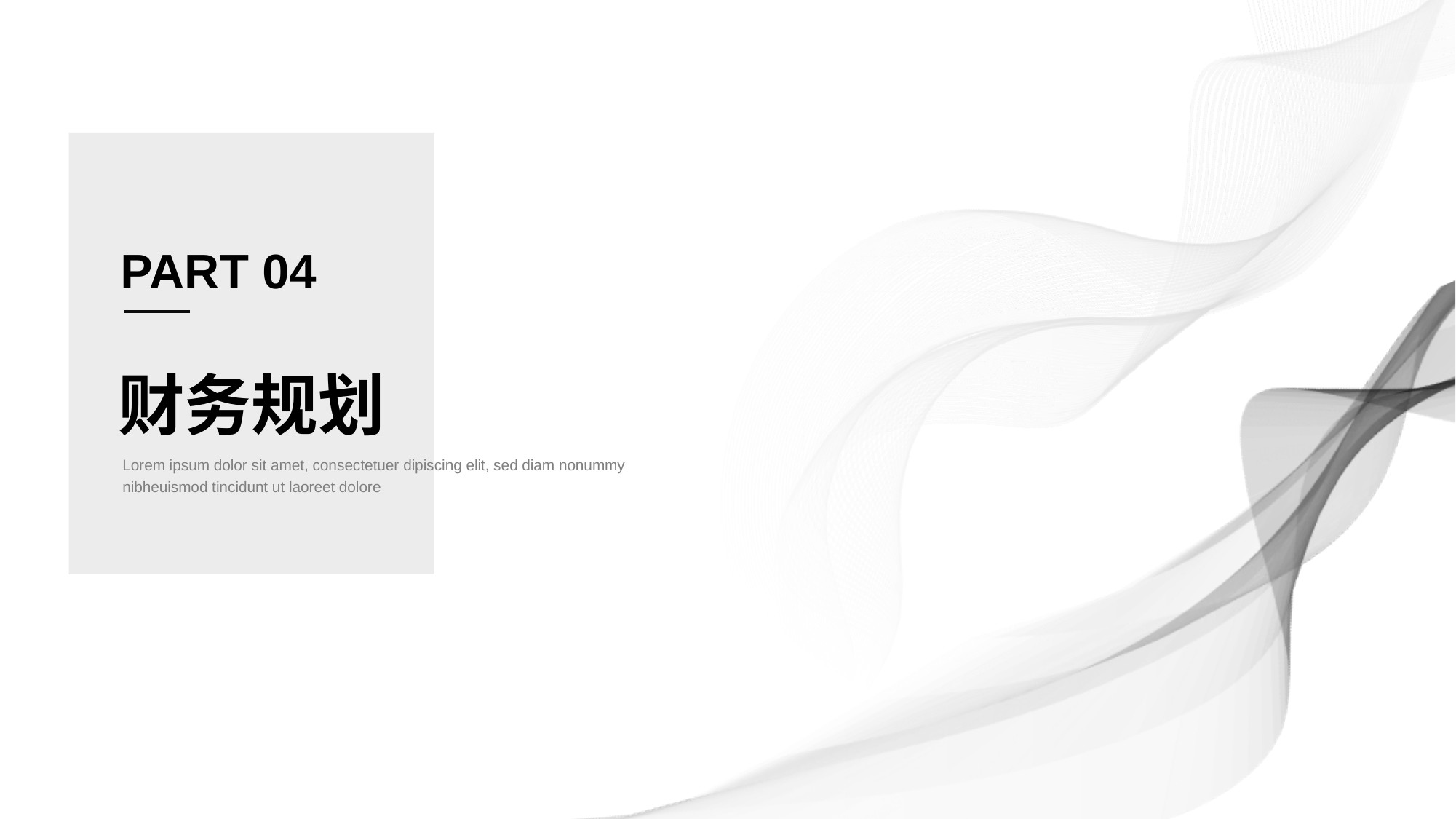

PART 04
财务规划
Lorem ipsum dolor sit amet, consectetuer dipiscing elit, sed diam nonummy
nibheuismod tincidunt ut laoreet dolore